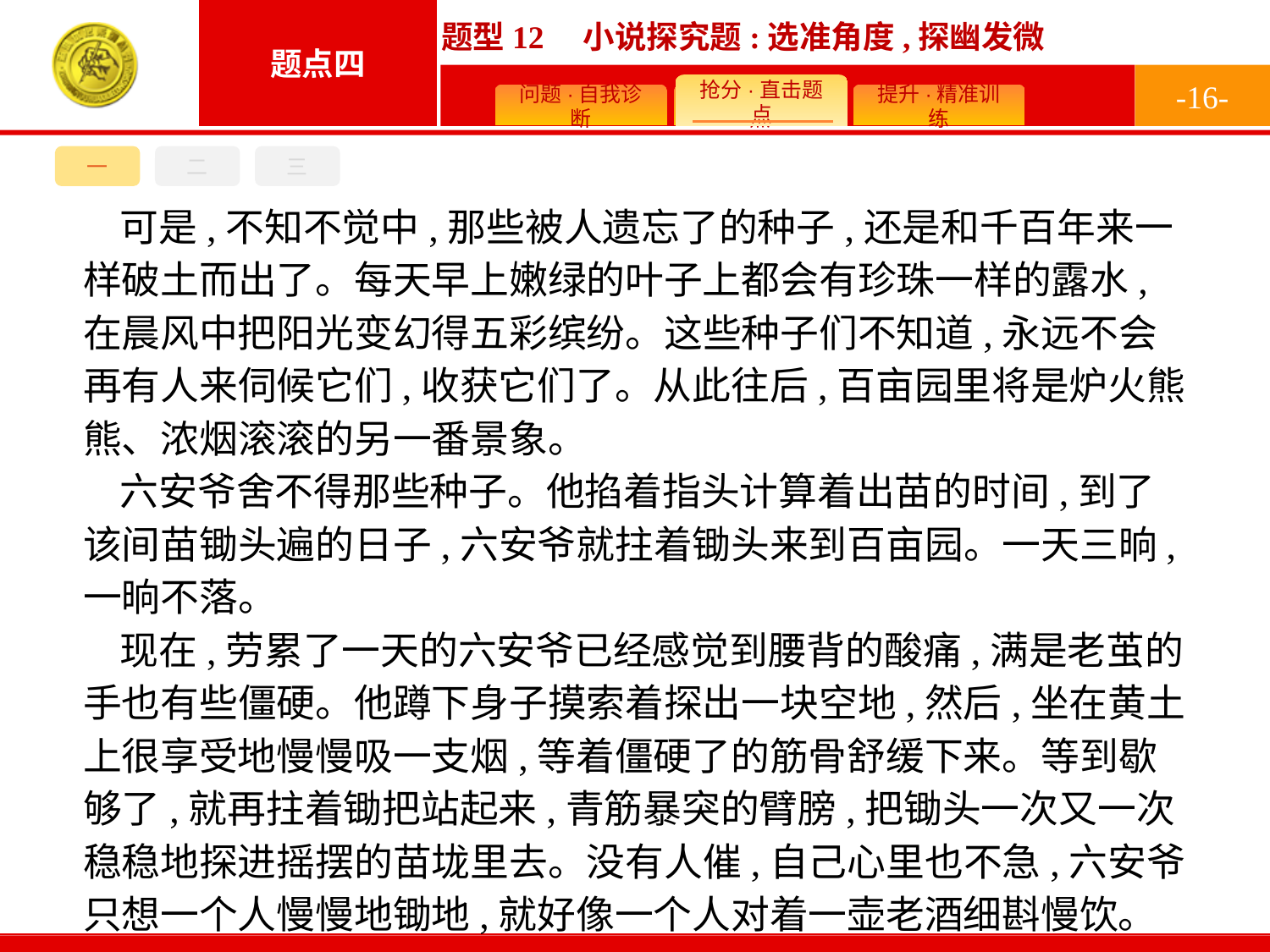

-16-
三
一
二
可是,不知不觉中,那些被人遗忘了的种子,还是和千百年来一样破土而出了。每天早上嫩绿的叶子上都会有珍珠一样的露水,在晨风中把阳光变幻得五彩缤纷。这些种子们不知道,永远不会再有人来伺候它们,收获它们了。从此往后,百亩园里将是炉火熊熊、浓烟滚滚的另一番景象。
六安爷舍不得那些种子。他掐着指头计算着出苗的时间,到了该间苗锄头遍的日子,六安爷就拄着锄头来到百亩园。一天三晌,一晌不落。
现在,劳累了一天的六安爷已经感觉到腰背的酸痛,满是老茧的手也有些僵硬。他蹲下身子摸索着探出一块空地,然后,坐在黄土上很享受地慢慢吸一支烟,等着僵硬了的筋骨舒缓下来。等到歇够了,就再拄着锄把站起来,青筋暴突的臂膀,把锄头一次又一次稳稳地探进摇摆的苗垅里去。没有人催,自己心里也不急,六安爷只想一个人慢慢地锄地,就好像一个人对着一壶老酒细斟慢饮。